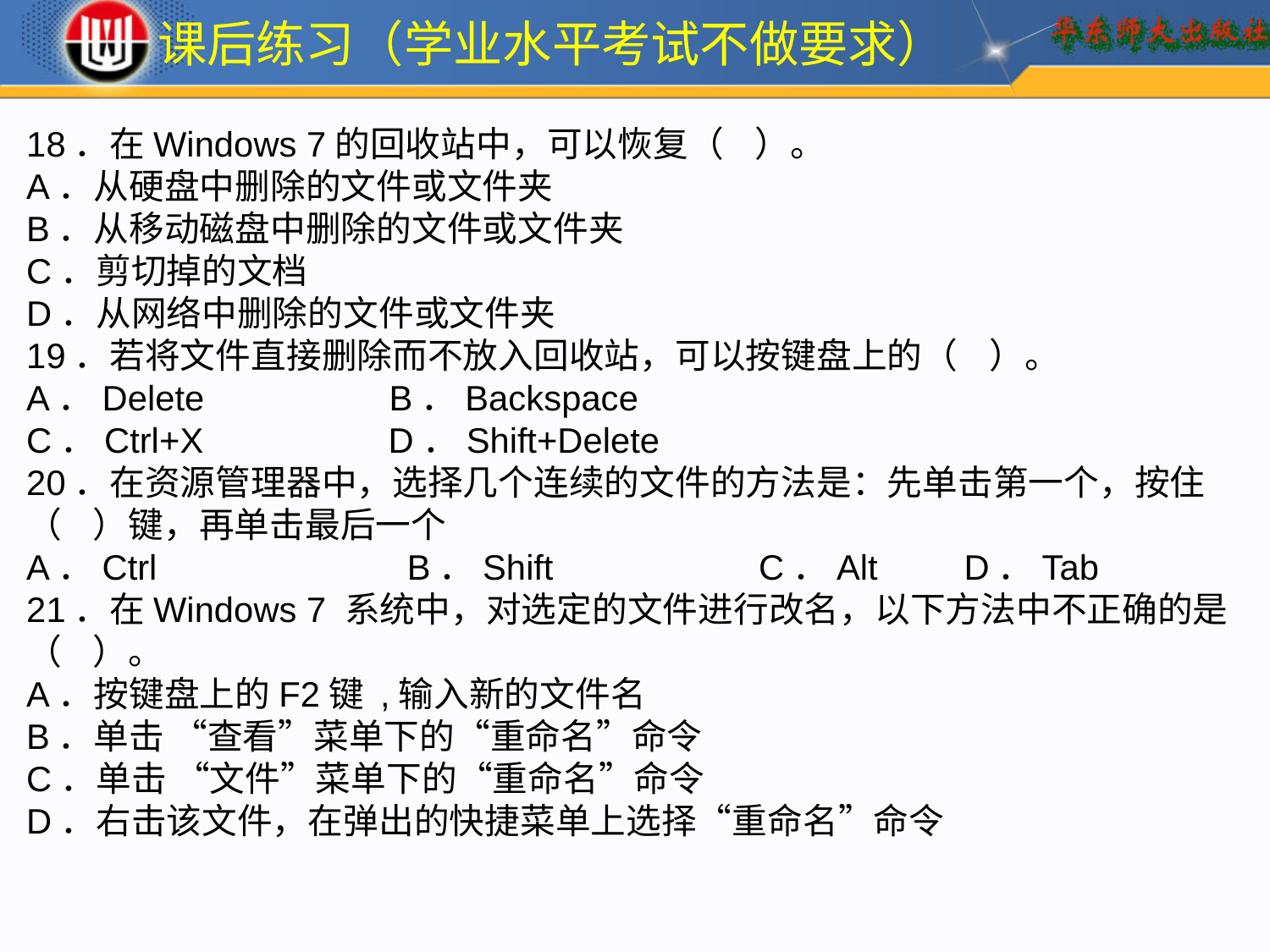

课后练习（学业水平考试不做要求）
18．在Windows 7的回收站中，可以恢复（    ）。
A．从硬盘中删除的文件或文件夹
B．从移动磁盘中删除的文件或文件夹
C．剪切掉的文档
D．从网络中删除的文件或文件夹
19．若将文件直接删除而不放入回收站，可以按键盘上的（    ）。
A．Delete                   B．Backspace
C．Ctrl+X                   D．Shift+Delete
20．在资源管理器中，选择几个连续的文件的方法是：先单击第一个，按住（    ）键，再单击最后一个
A．Ctrl	             B．Shift	          C．Alt   	     D．Tab
21．在Windows 7 系统中，对选定的文件进行改名，以下方法中不正确的是（    ）。
A．按键盘上的F2键 ,输入新的文件名
B．单击 “查看”菜单下的“重命名”命令
C．单击 “文件”菜单下的“重命名”命令
D．右击该文件，在弹出的快捷菜单上选择“重命名”命令